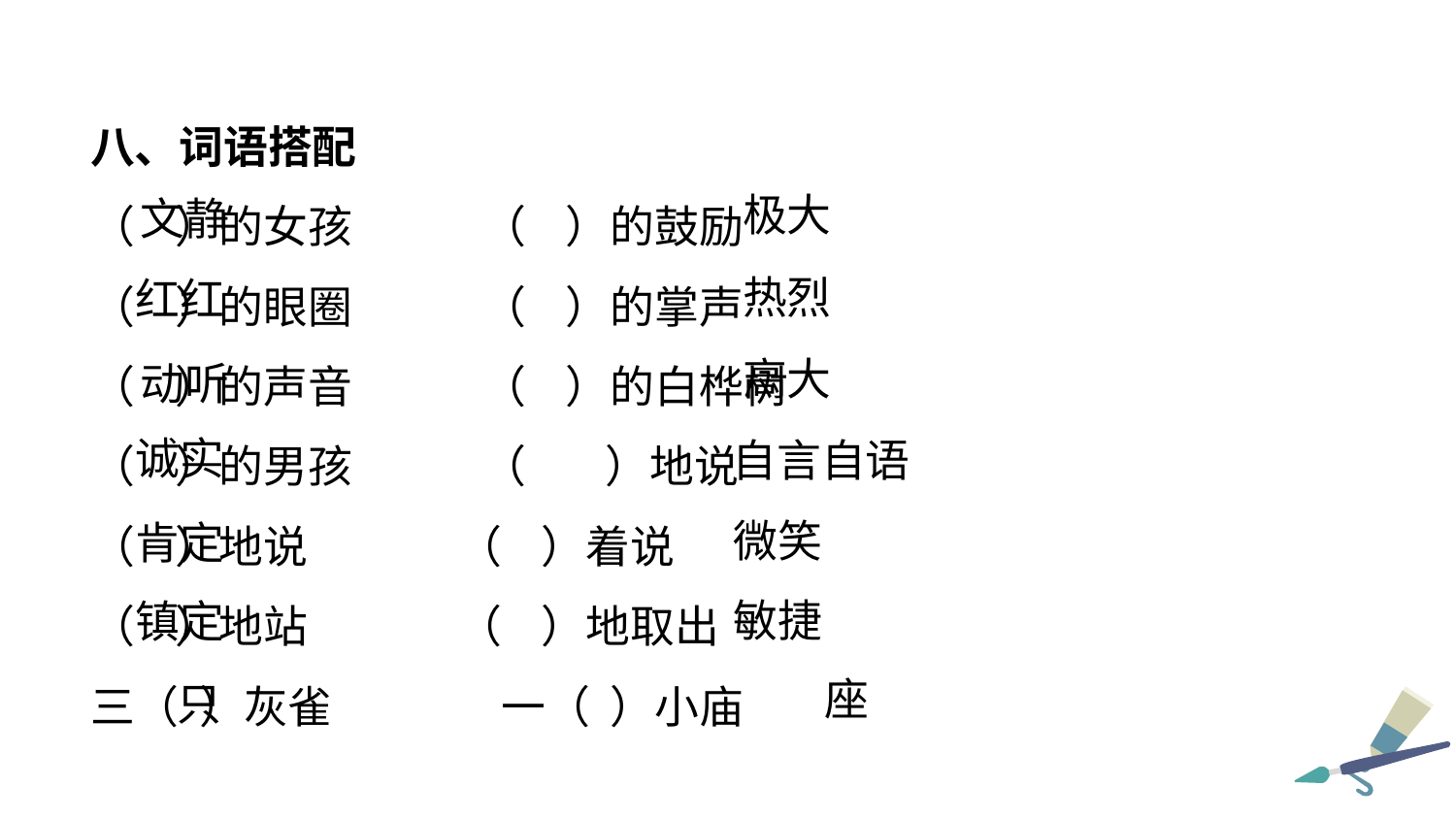

八、词语搭配
（    ）的女孩             （    ）的鼓励
（    ）的眼圈             （    ）的掌声
（    ）的声音             （    ）的白桦树
（    ）的男孩             （        ）地说
（    ）地说               （    ）着说
（    ）地站               （    ）地取出
三（  ）灰雀                 一（  ）小庙
极大
文静
热烈
红红
高大
动听
诚实
自言自语
微笑
肯定
敏捷
镇定
座
只